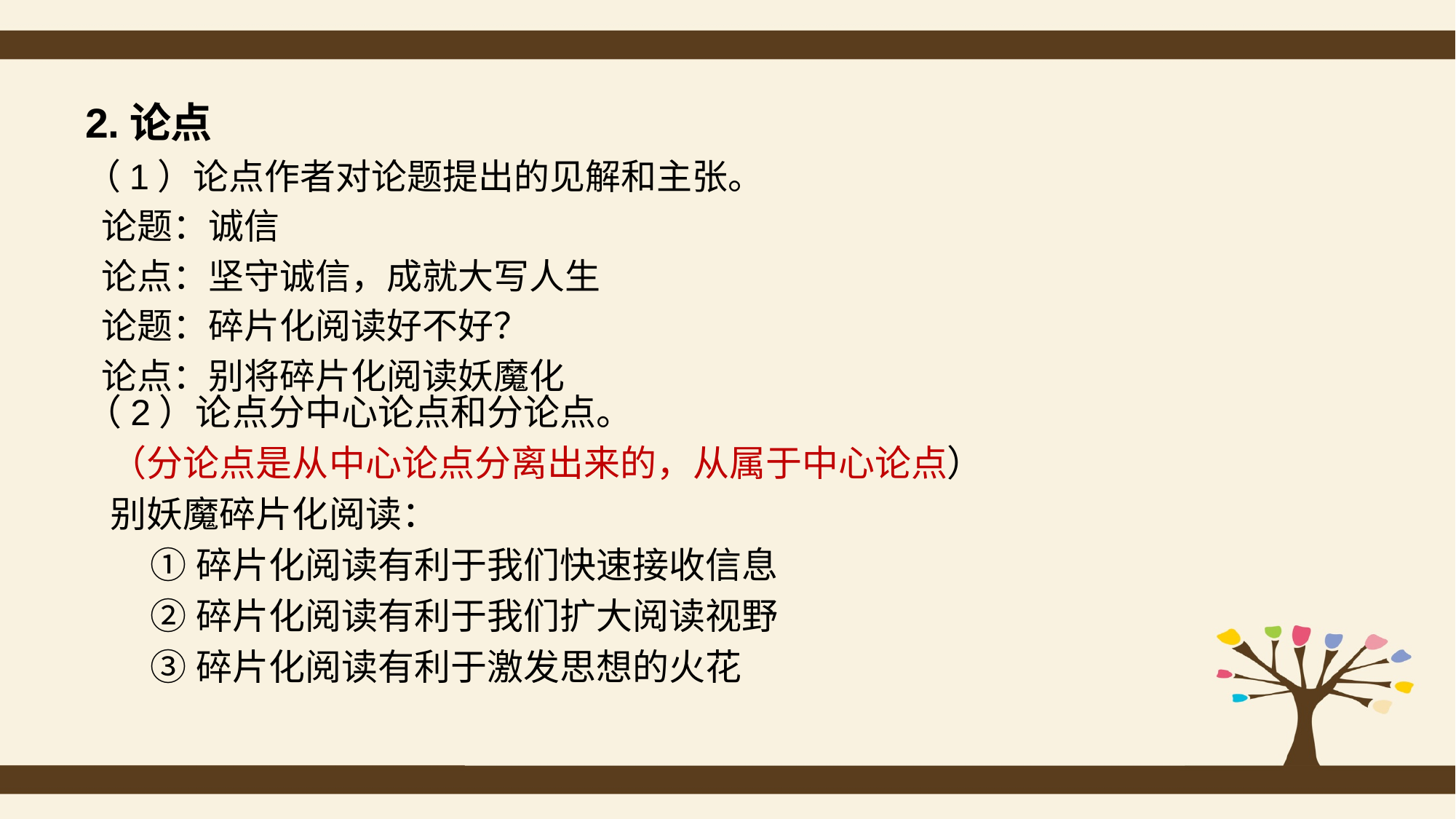

2.论点
（1）论点作者对论题提出的见解和主张。
 论题：诚信
 论点：坚守诚信，成就大写人生
 论题：碎片化阅读好不好？
 论点：别将碎片化阅读妖魔化
（2）论点分中心论点和分论点。
  （分论点是从中心论点分离出来的，从属于中心论点）
  别妖魔碎片化阅读：
        ①碎片化阅读有利于我们快速接收信息
        ②碎片化阅读有利于我们扩大阅读视野
        ③碎片化阅读有利于激发思想的火花